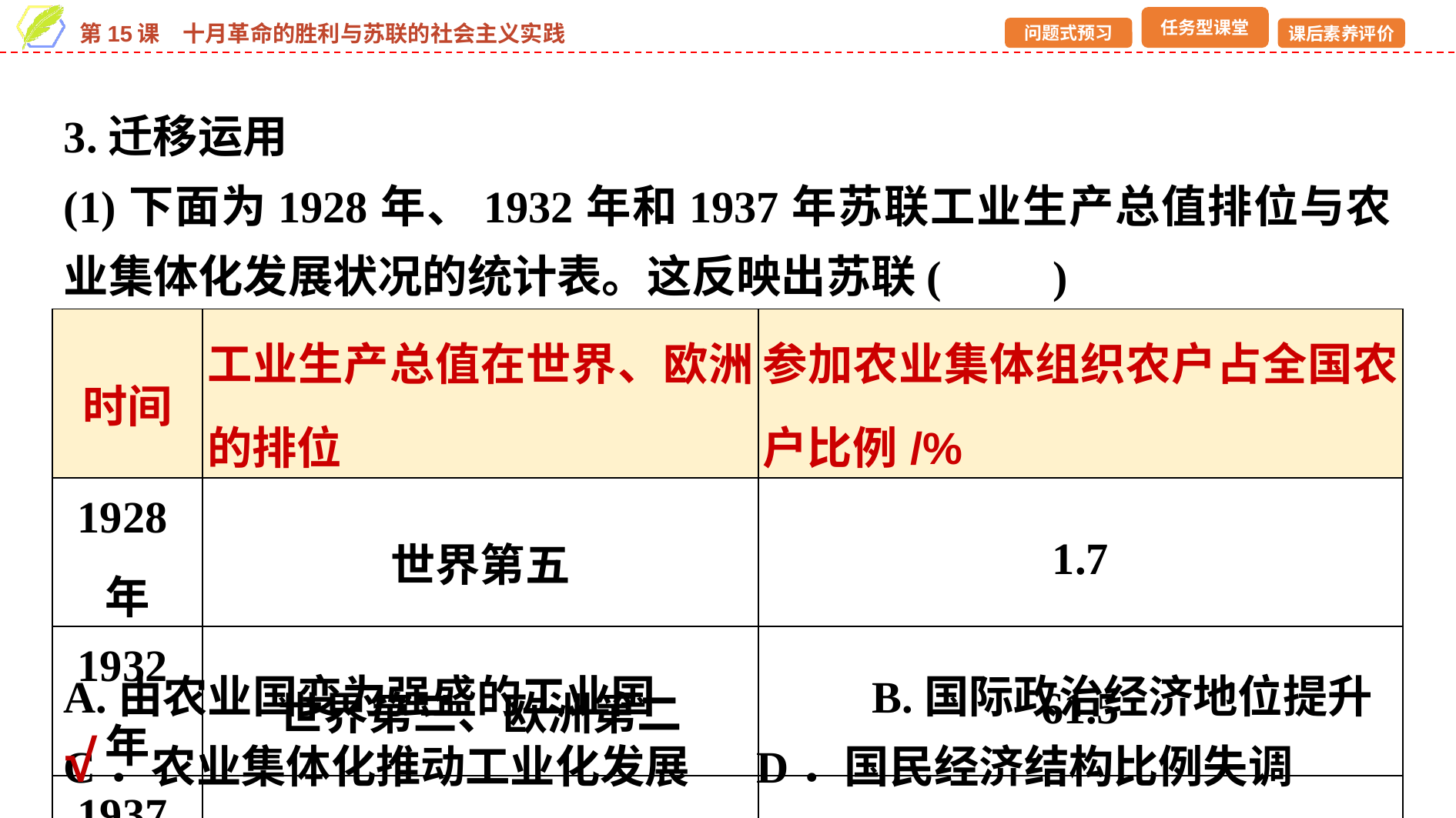

3.迁移运用
(1)下面为1928年、1932年和1937年苏联工业生产总值排位与农业集体化发展状况的统计表。这反映出苏联(　　)

A.由农业国变为强盛的工业国		B.国际政治经济地位提升
C．农业集体化推动工业化发展	D．国民经济结构比例失调
| 时间 | 工业生产总值在世界、欧洲的排位 | 参加农业集体组织农户占全国农户比例/% |
| --- | --- | --- |
| 1928年 | 世界第五 | 1.7 |
| 1932年 | 世界第三、欧洲第二 | 61.5 |
| 1937年 | 世界第二、欧洲第一 | 93.0 |
√